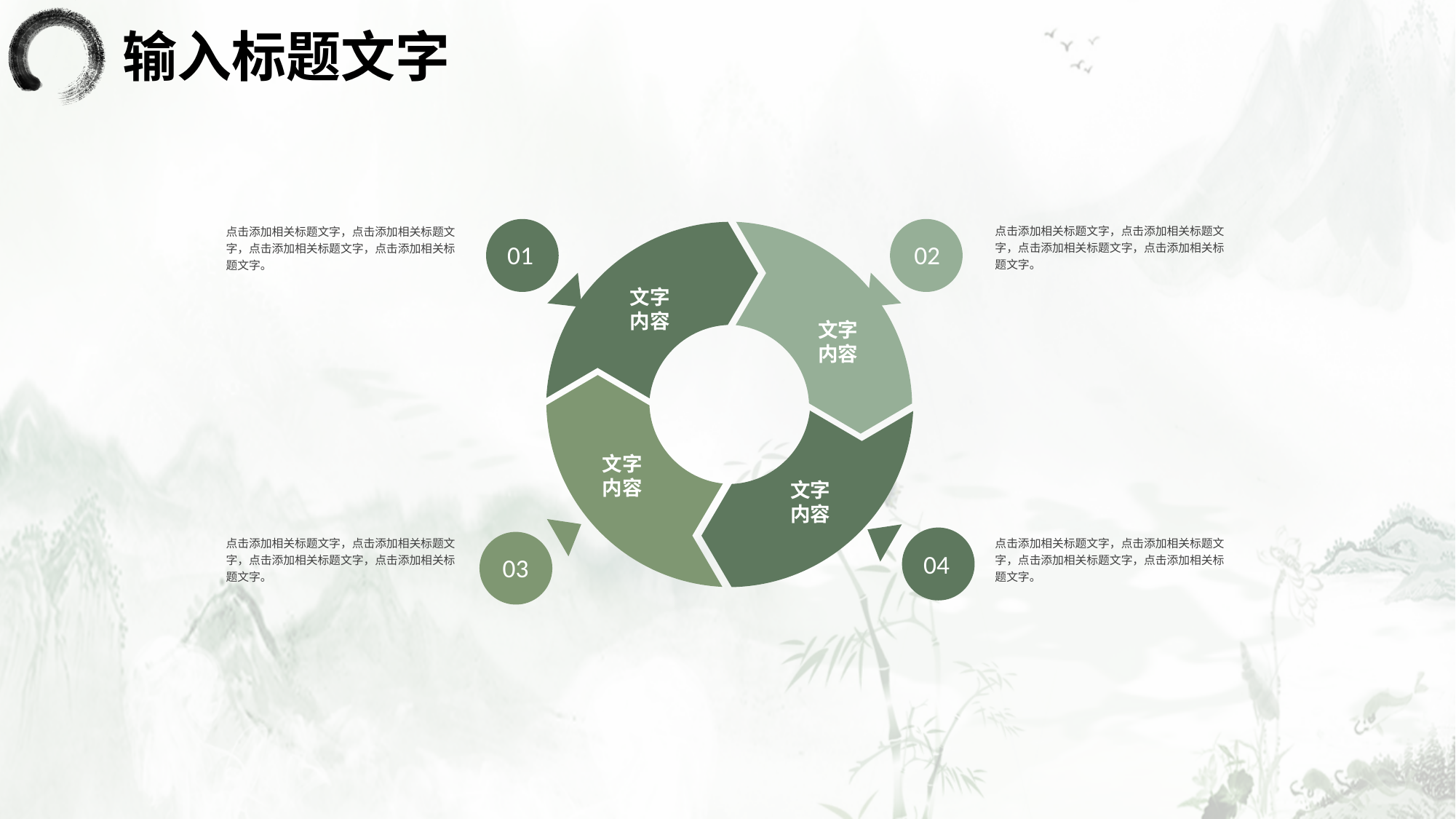

点击添加相关标题文字，点击添加相关标题文字，点击添加相关标题文字，点击添加相关标题文字。

点击添加相关标题文字，点击添加相关标题文字，点击添加相关标题文字，点击添加相关标题文字。
01
02
文字内容
文字内容

文字内容
文字内容

点击添加相关标题文字，点击添加相关标题文字，点击添加相关标题文字，点击添加相关标题文字。
点击添加相关标题文字，点击添加相关标题文字，点击添加相关标题文字，点击添加相关标题文字。
04
03